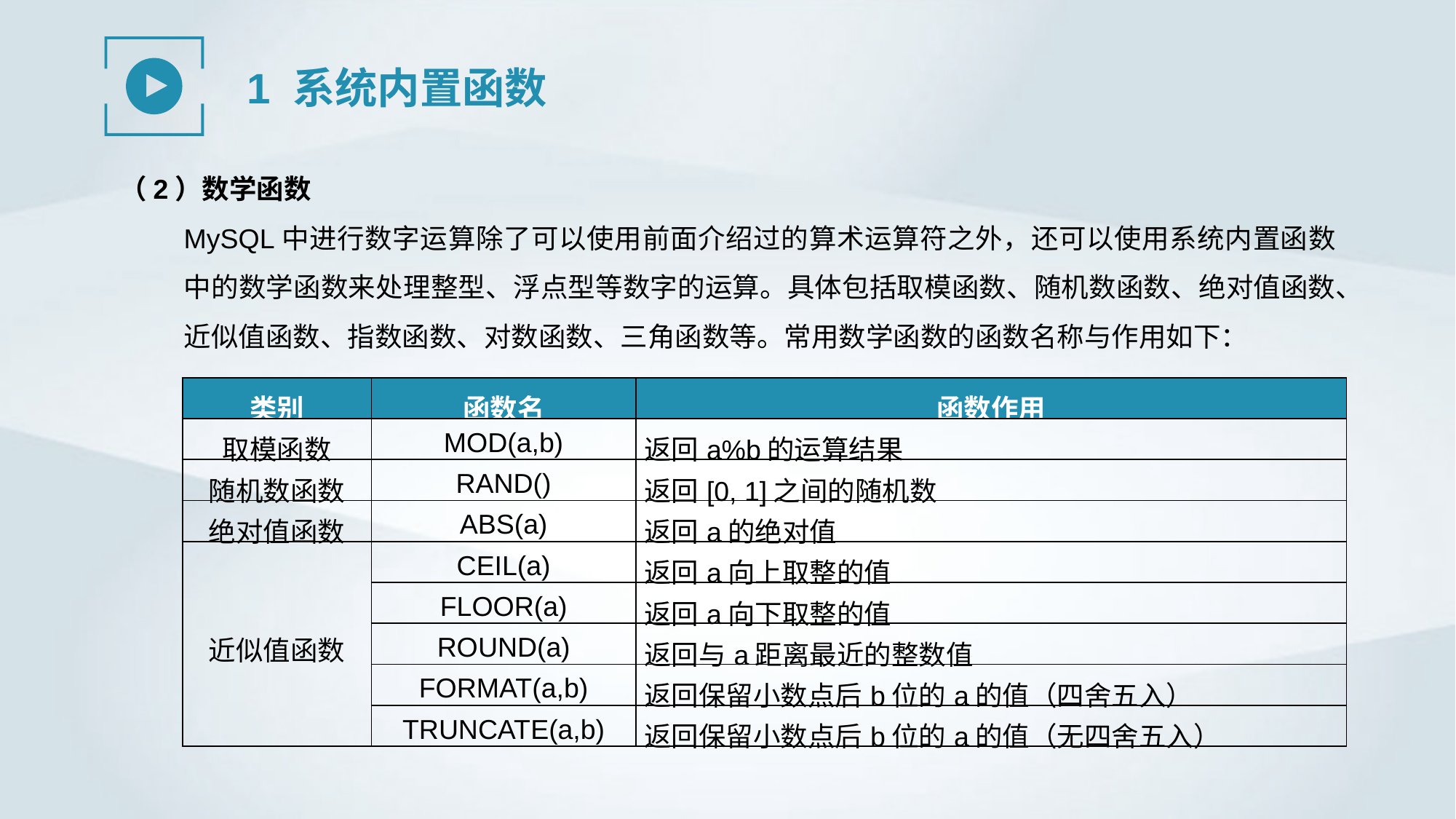

1 系统内置函数
（2）数学函数
MySQL中进行数字运算除了可以使用前面介绍过的算术运算符之外，还可以使用系统内置函数中的数学函数来处理整型、浮点型等数字的运算。具体包括取模函数、随机数函数、绝对值函数、近似值函数、指数函数、对数函数、三角函数等。常用数学函数的函数名称与作用如下：
| 类别 | 函数名 | 函数作用 |
| --- | --- | --- |
| 取模函数 | MOD(a,b) | 返回a%b的运算结果 |
| 随机数函数 | RAND() | 返回[0, 1]之间的随机数 |
| 绝对值函数 | ABS(a) | 返回a的绝对值 |
| 近似值函数 | CEIL(a) | 返回a向上取整的值 |
|  | FLOOR(a) | 返回a向下取整的值 |
|  | ROUND(a) | 返回与a距离最近的整数值 |
|  | FORMAT(a,b) | 返回保留小数点后b位的a的值（四舍五入） |
|  | TRUNCATE(a,b) | 返回保留小数点后b位的a的值（无四舍五入） |